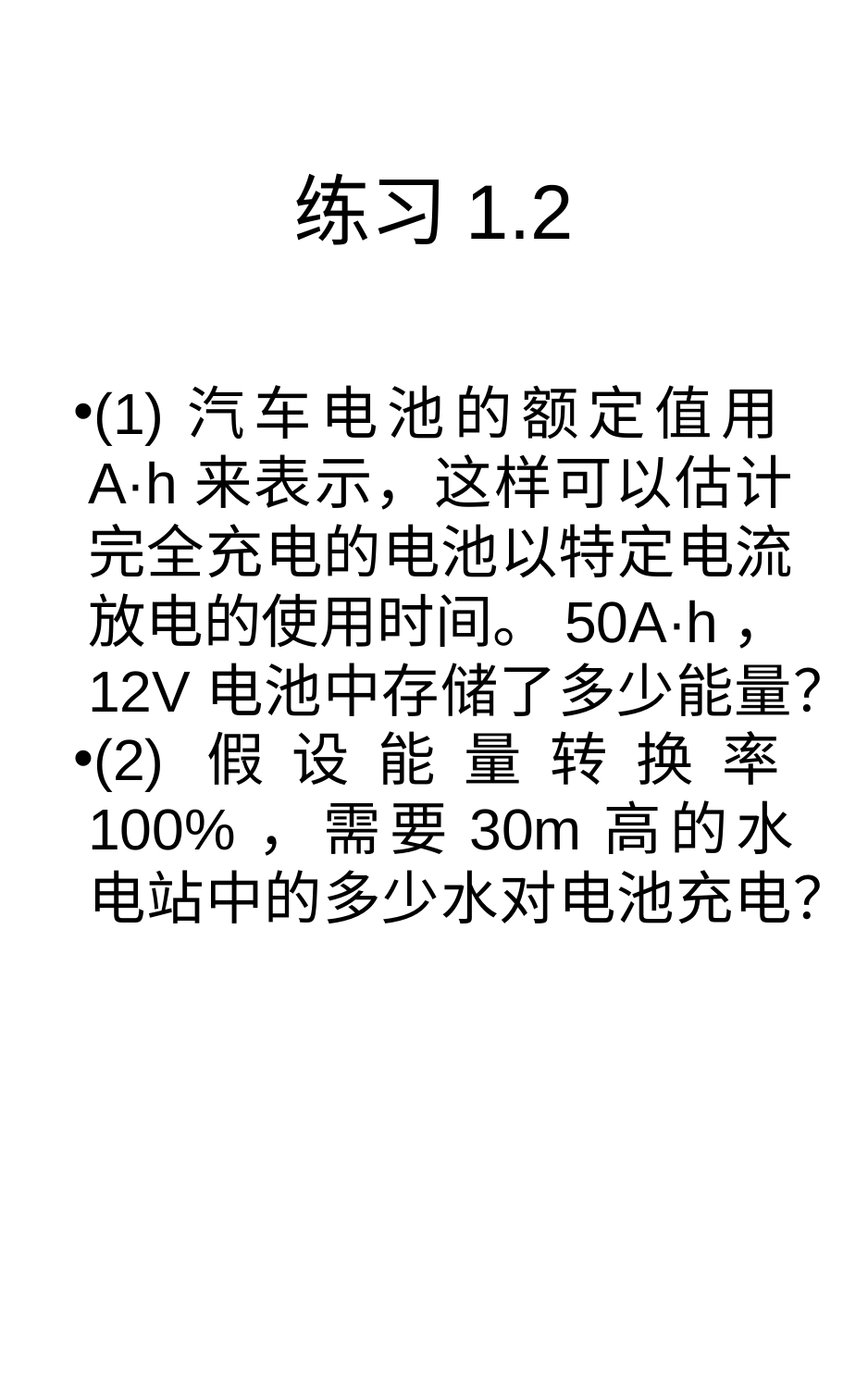

# 练习1.2
(1)汽车电池的额定值用A·h来表示，这样可以估计完全充电的电池以特定电流放电的使用时间。50A·h，12V电池中存储了多少能量？
(2)假设能量转换率100%，需要30m高的水电站中的多少水对电池充电？